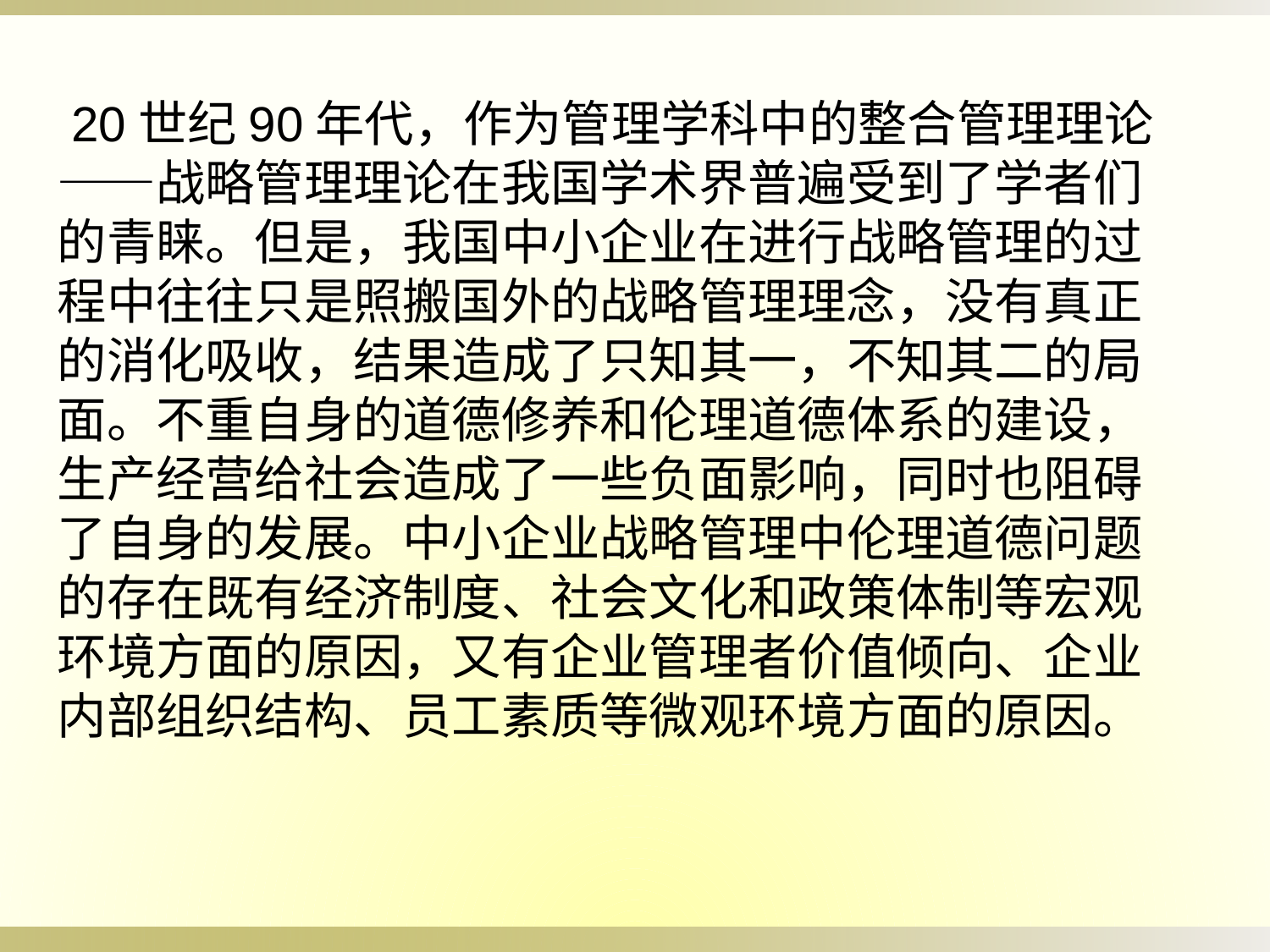

20世纪90年代，作为管理学科中的整合管理理论——战略管理理论在我国学术界普遍受到了学者们的青睐。但是，我国中小企业在进行战略管理的过程中往往只是照搬国外的战略管理理念，没有真正的消化吸收，结果造成了只知其一，不知其二的局面。不重自身的道德修养和伦理道德体系的建设，生产经营给社会造成了一些负面影响，同时也阻碍了自身的发展。中小企业战略管理中伦理道德问题的存在既有经济制度、社会文化和政策体制等宏观环境方面的原因，又有企业管理者价值倾向、企业内部组织结构、员工素质等微观环境方面的原因。